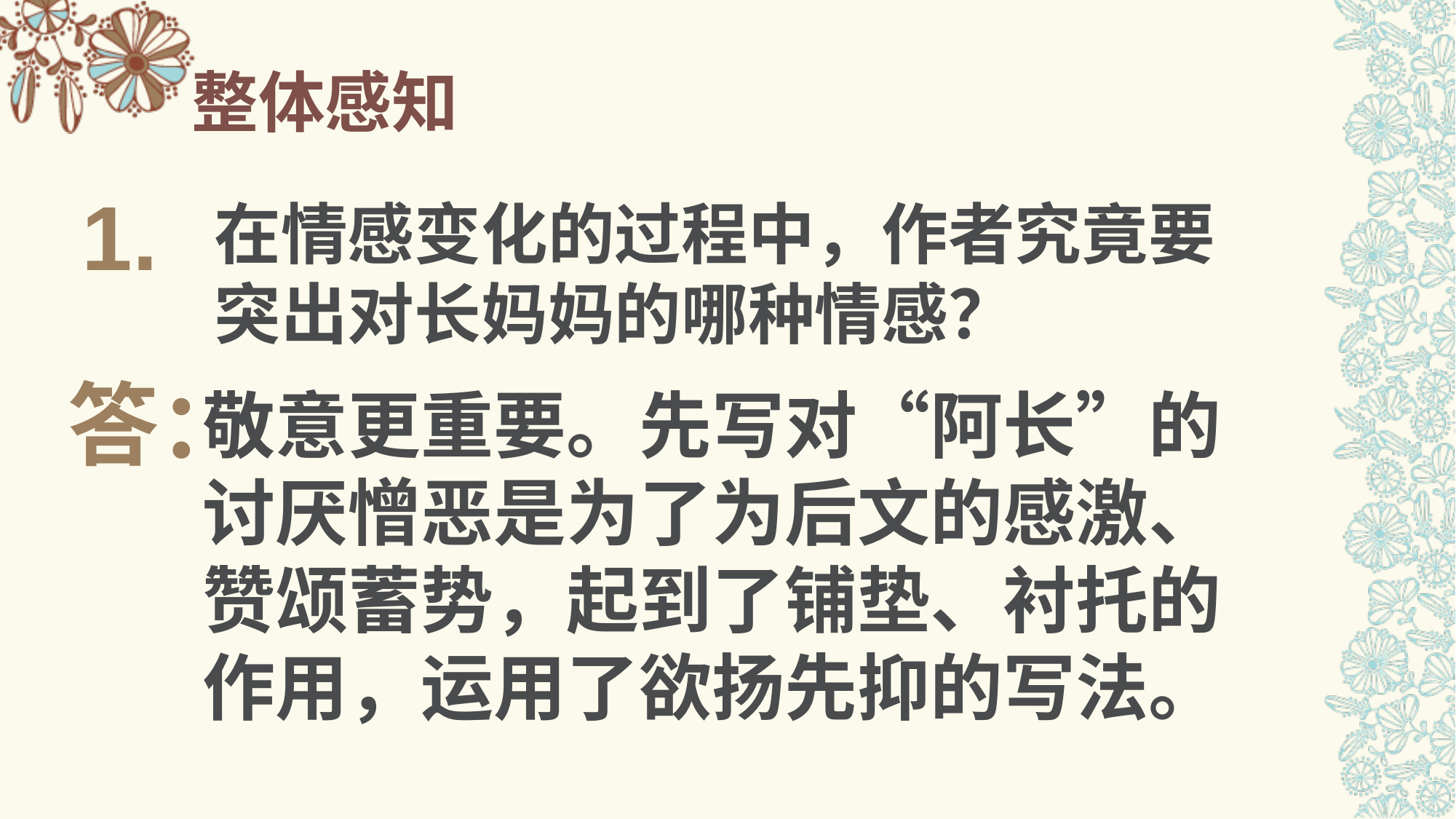

整体感知
1.
在情感变化的过程中，作者究竟要突出对长妈妈的哪种情感？
答：
敬意更重要。先写对“阿长”的讨厌憎恶是为了为后文的感激、赞颂蓄势，起到了铺垫、衬托的作用，运用了欲扬先抑的写法。